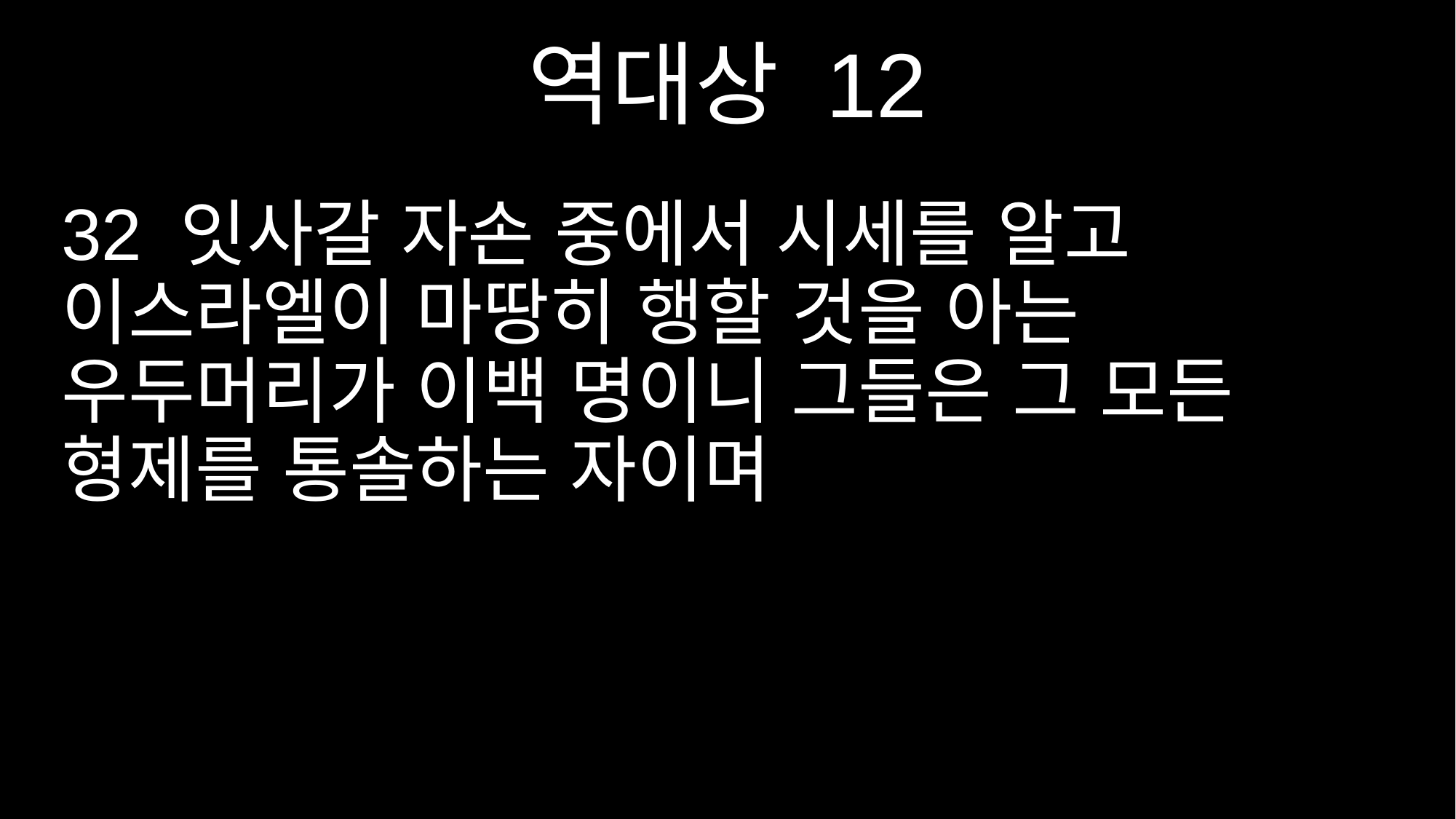

역대상 12
32 잇사갈 자손 중에서 시세를 알고 이스라엘이 마땅히 행할 것을 아는 우두머리가 이백 명이니 그들은 그 모든 형제를 통솔하는 자이며